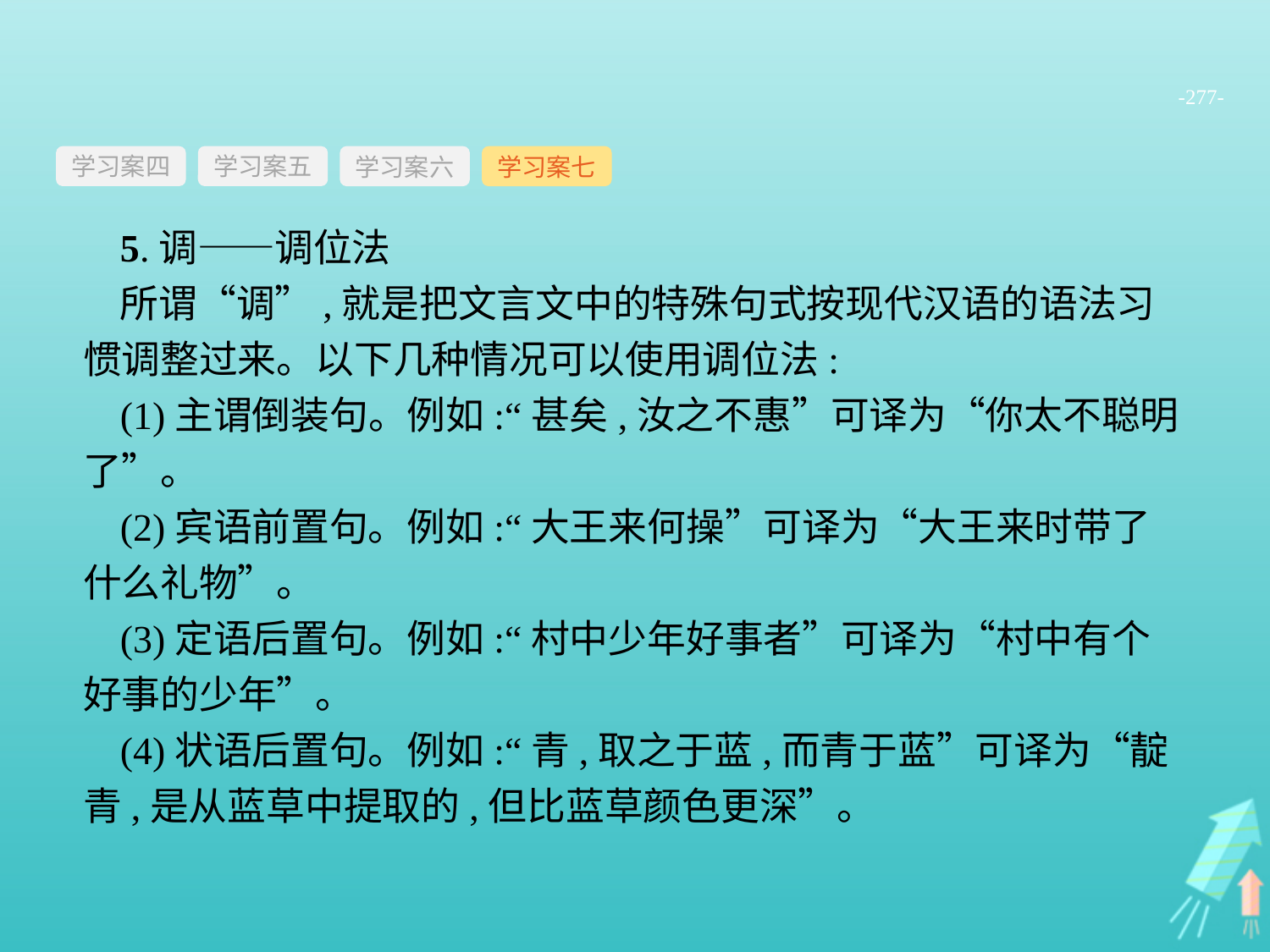

-277-
学习案四
学习案六
学习案七
学习案五
5.调——调位法
所谓“调”,就是把文言文中的特殊句式按现代汉语的语法习惯调整过来。以下几种情况可以使用调位法:
(1)主谓倒装句。例如:“甚矣,汝之不惠”可译为“你太不聪明了”。
(2)宾语前置句。例如:“大王来何操”可译为“大王来时带了什么礼物”。
(3)定语后置句。例如:“村中少年好事者”可译为“村中有个好事的少年”。
(4)状语后置句。例如:“青,取之于蓝,而青于蓝”可译为“靛青,是从蓝草中提取的,但比蓝草颜色更深”。